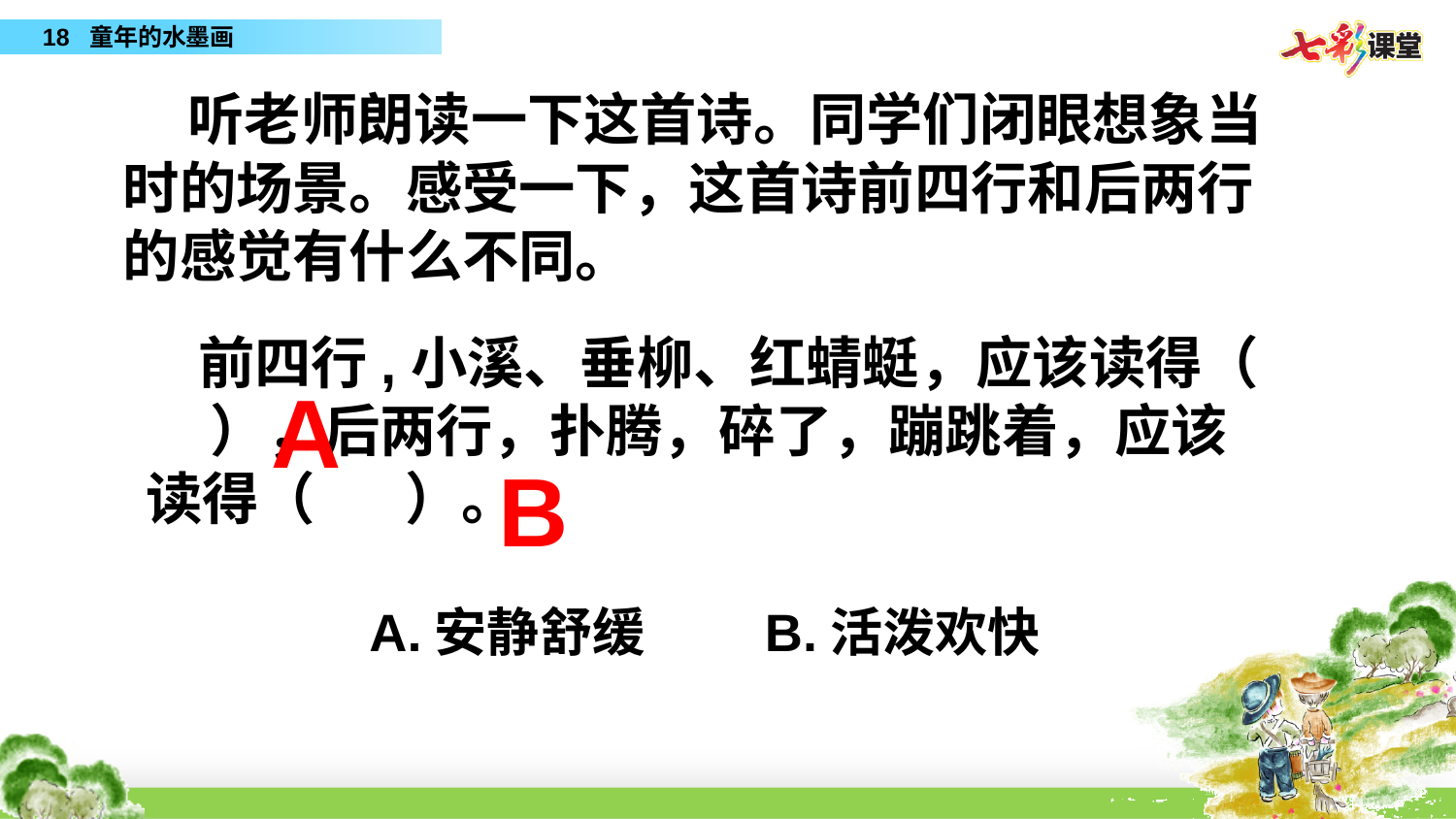

听老师朗读一下这首诗。同学们闭眼想象当时的场景。感受一下，这首诗前四行和后两行的感觉有什么不同。
   前四行,小溪、垂柳、红蜻蜓，应该读得（      ），后两行，扑腾，碎了，蹦跳着，应该读得（       ）。

A.安静舒缓         B.活泼欢快
A
B